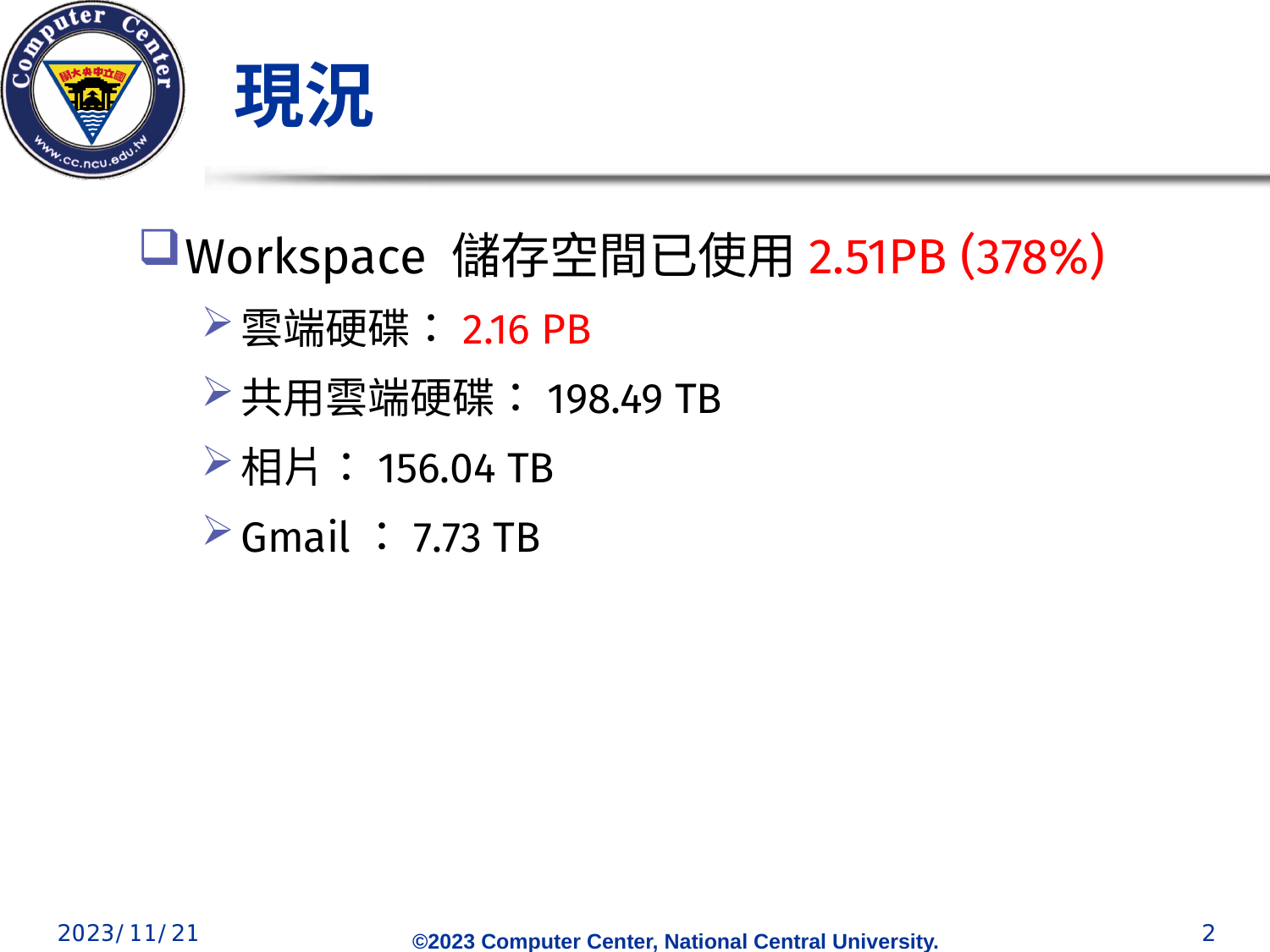

# 現況
Workspace 儲存空間已使用2.51PB (378%)
雲端硬碟：2.16 PB
共用雲端硬碟：198.49 TB
相片：156.04 TB
Gmail：7.73 TB

2023/11/21
2